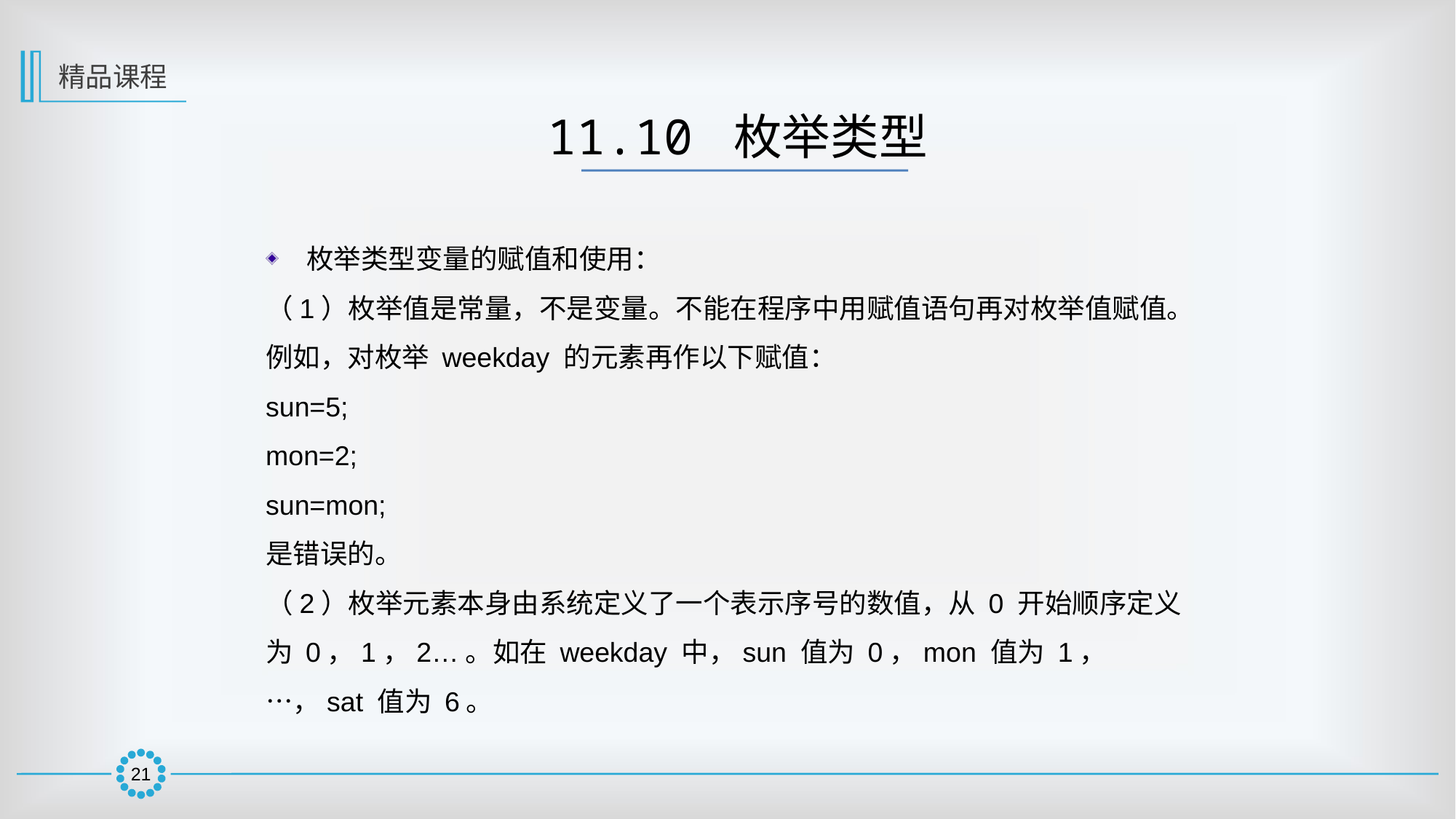

精品课程
11.10 枚举类型

枚举类型变量的赋值和使用：
（1）枚举值是常量，不是变量。不能在程序中用赋值语句再对枚举值赋值。
例如，对枚举 weekday 的元素再作以下赋值：
sun=5;
mon=2;
sun=mon;
是错误的。
（2）枚举元素本身由系统定义了一个表示序号的数值，从 0 开始顺序定义为 0，1，2…。如在 weekday 中，sun 值为 0，mon 值为 1，…，sat 值为 6。

21